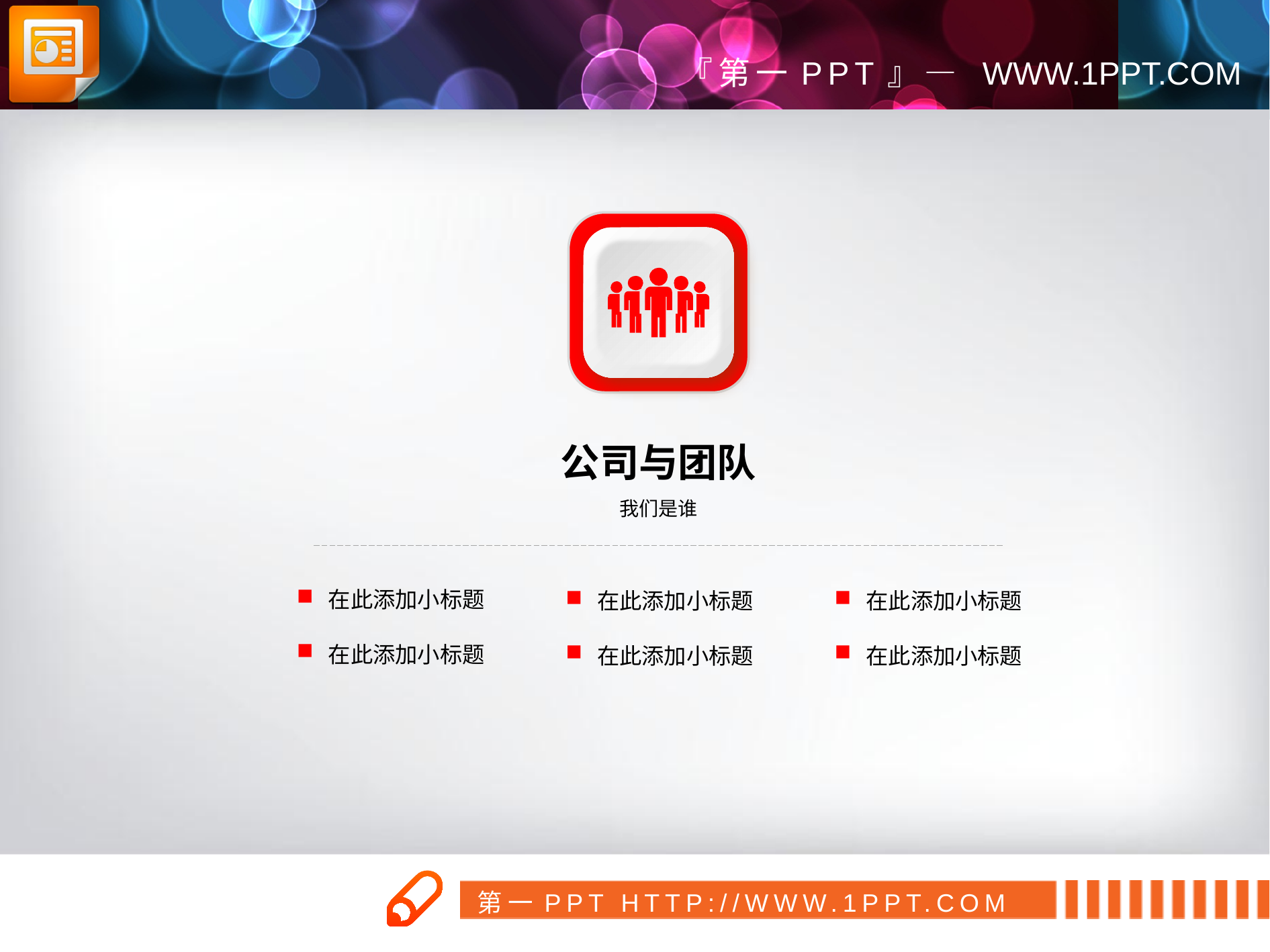

公司与团队
我们是谁
在此添加小标题
在此添加小标题
在此添加小标题
在此添加小标题
在此添加小标题
在此添加小标题